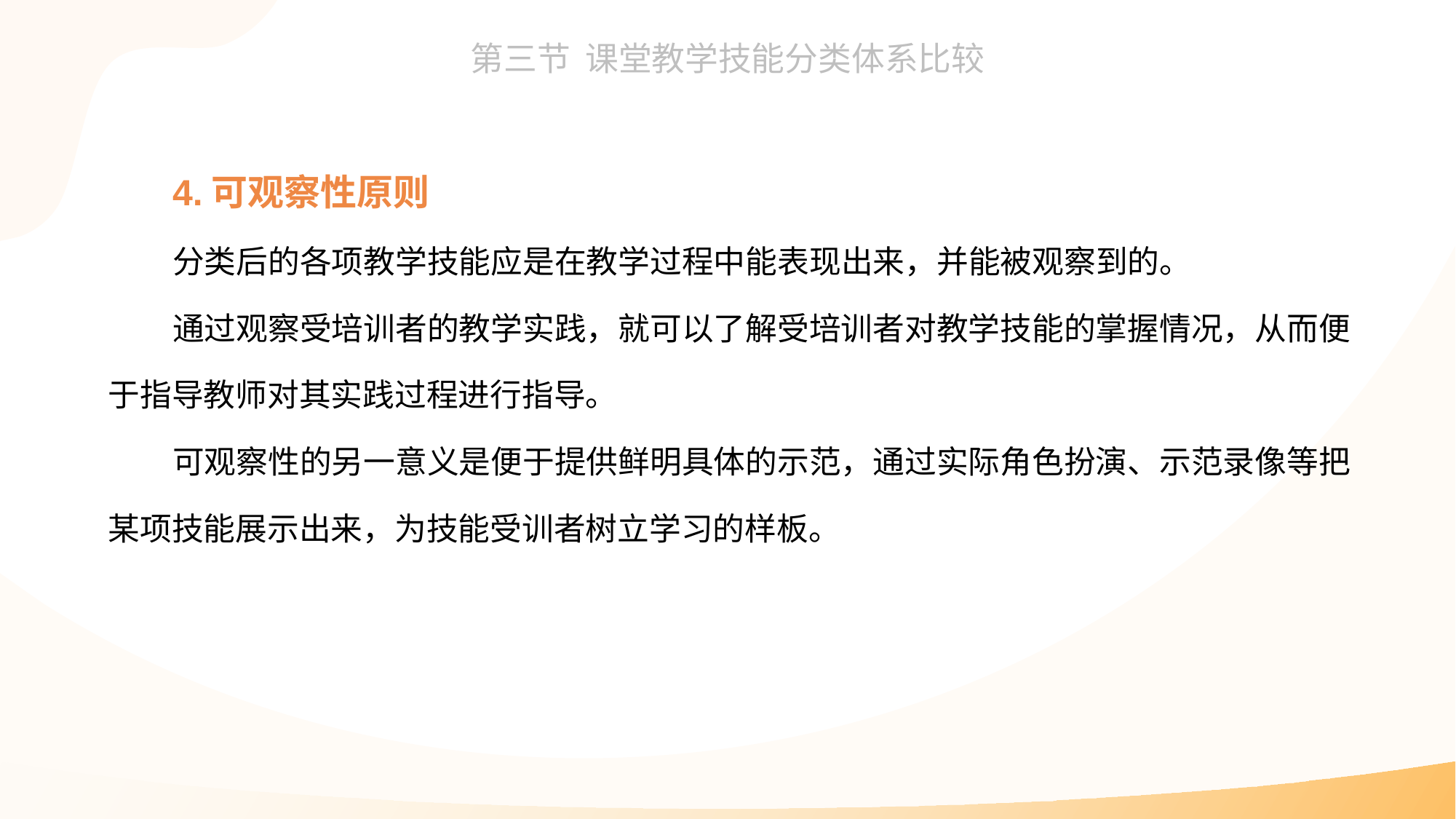

4.可观察性原则
分类后的各项教学技能应是在教学过程中能表现出来，并能被观察到的。
通过观察受培训者的教学实践，就可以了解受培训者对教学技能的掌握情况，从而便于指导教师对其实践过程进行指导。
可观察性的另一意义是便于提供鲜明具体的示范，通过实际角色扮演、示范录像等把某项技能展示出来，为技能受训者树立学习的样板。